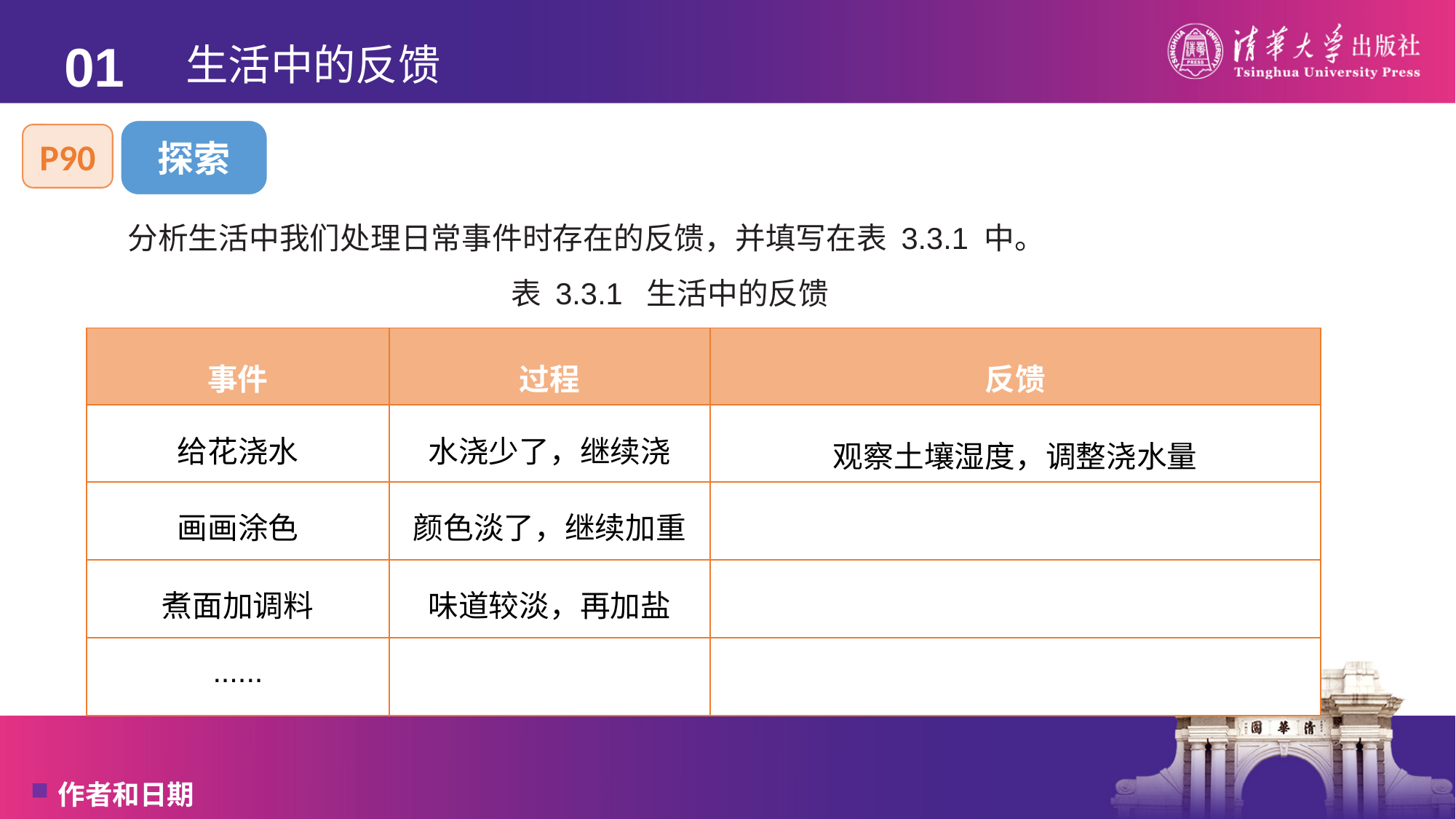

01
# 生活中的反馈
探索
P90
分析生活中我们处理日常事件时存在的反馈，并填写在表 3.3.1 中。
表 3.3.1  生活中的反馈
| 事件 | 过程 | 反馈 |
| --- | --- | --- |
| 给花浇水 | 水浇少了，继续浇 | 观察土壤湿度，调整浇水量 |
| 画画涂色 | 颜色淡了，继续加重 |  |
| 煮面加调料 | 味道较淡，再加盐 |  |
| ...... |  |  |
作者和日期